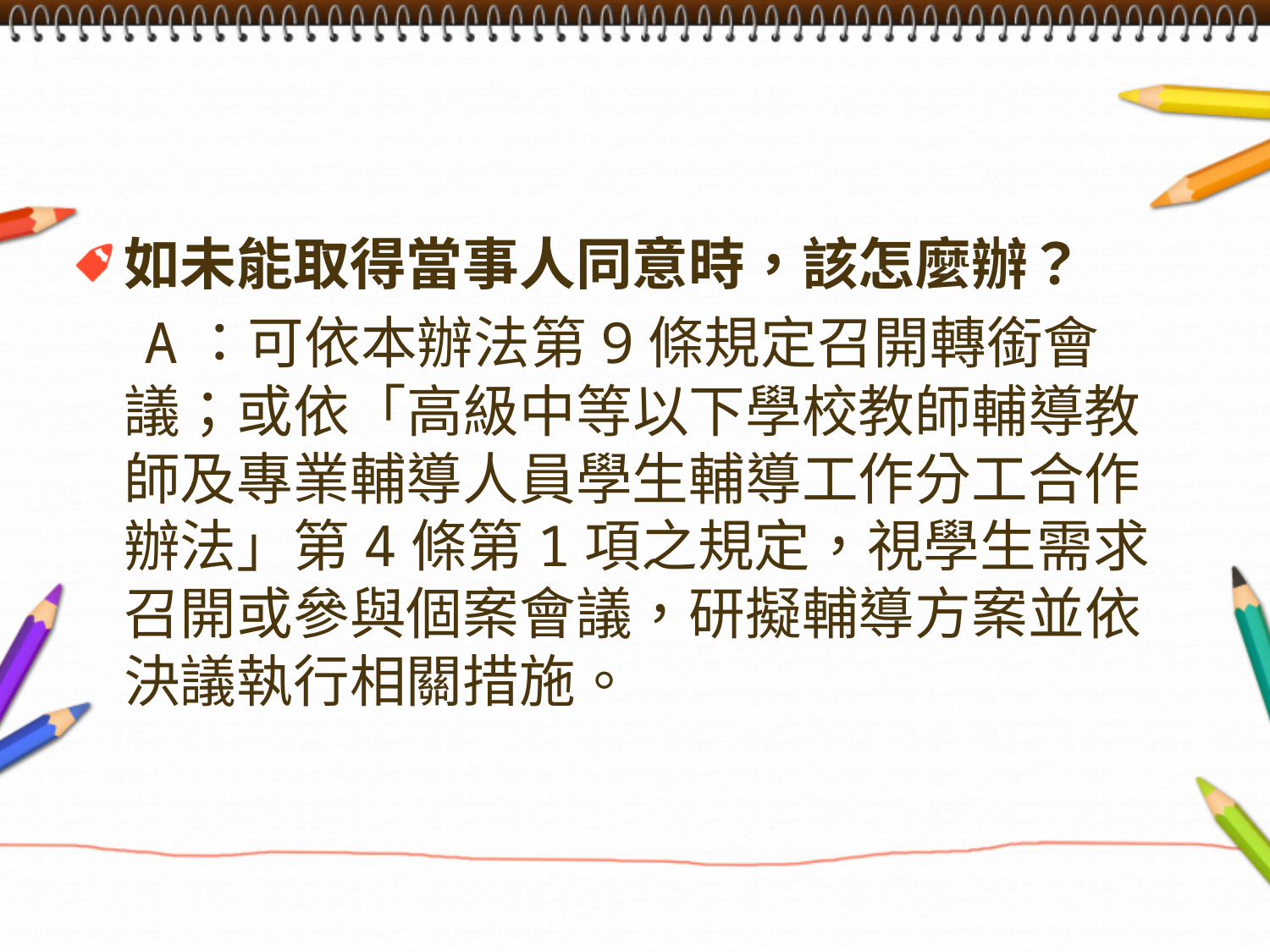

#
如未能取得當事人同意時，該怎麼辦？
  A：可依本辦法第9條規定召開轉銜會議；或依「高級中等以下學校教師輔導教師及專業輔導人員學生輔導工作分工合作辦法」第4條第1項之規定，視學生需求召開或參與個案會議，研擬輔導方案並依決議執行相關措施。